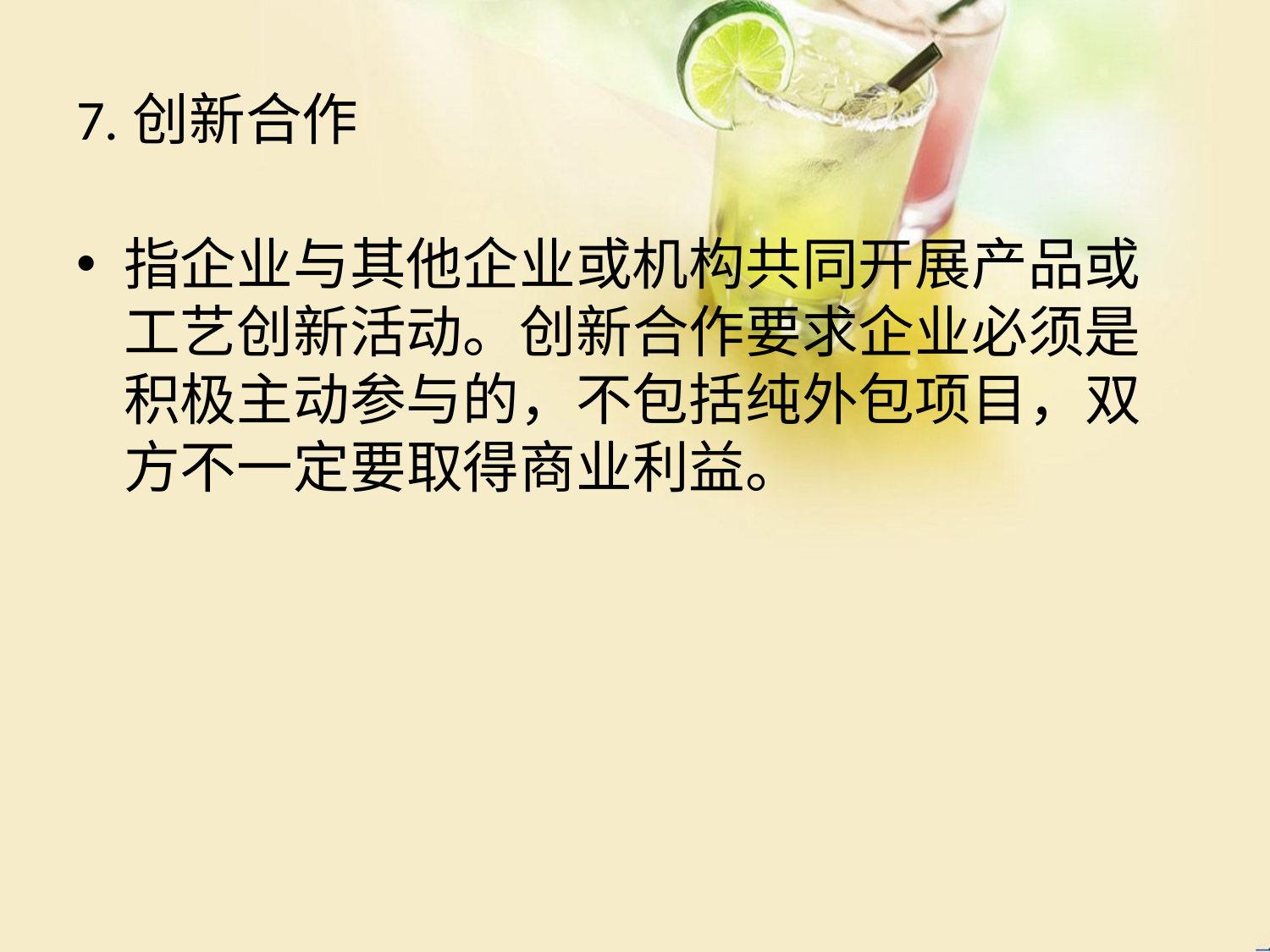

# 7.创新合作
指企业与其他企业或机构共同开展产品或工艺创新活动。创新合作要求企业必须是积极主动参与的，不包括纯外包项目，双方不一定要取得商业利益。